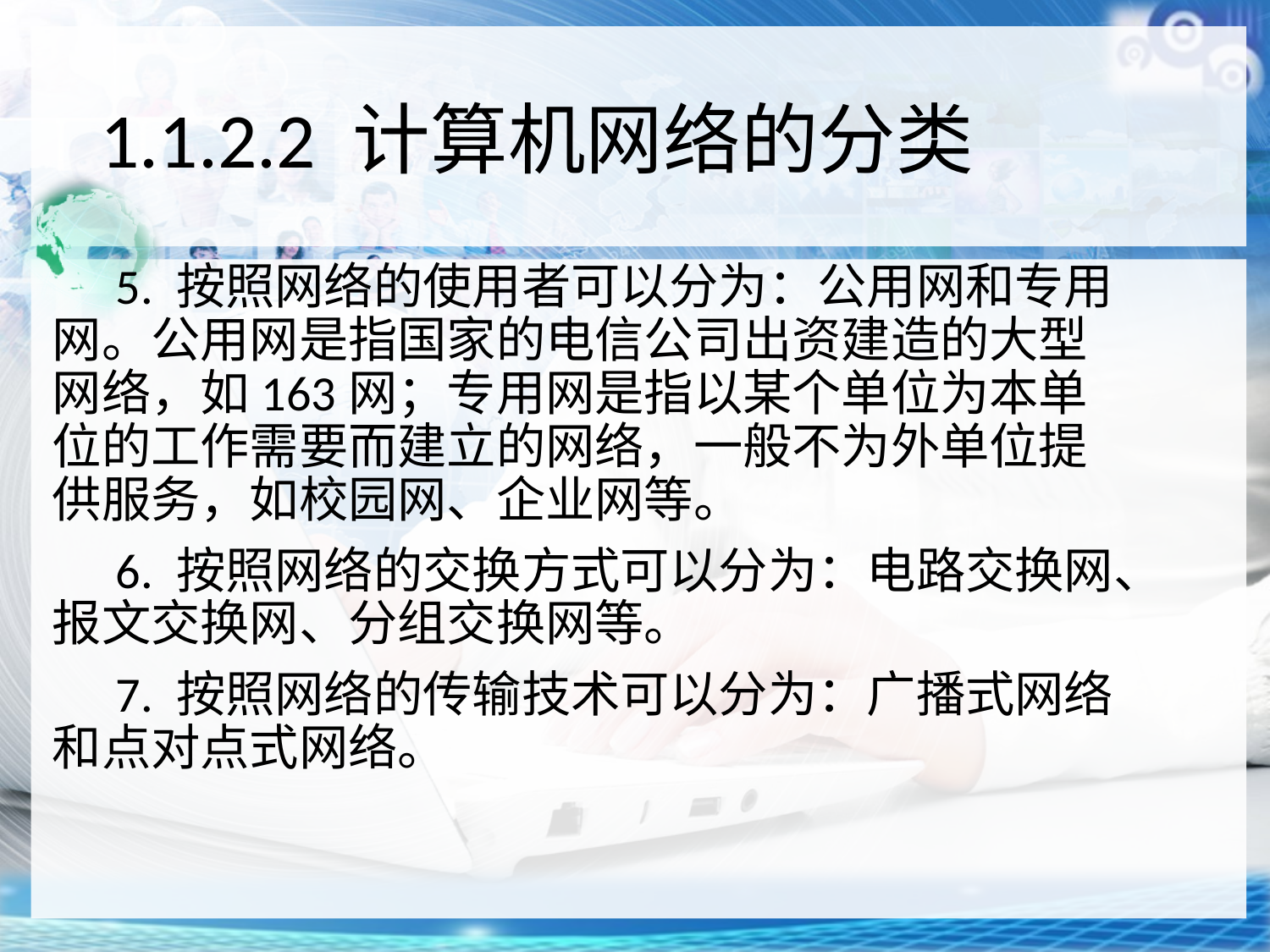

1.1.2.2 计算机网络的分类
5. 按照网络的使用者可以分为：公用网和专用网。公用网是指国家的电信公司出资建造的大型网络，如163网；专用网是指以某个单位为本单位的工作需要而建立的网络，一般不为外单位提供服务，如校园网、企业网等。
6. 按照网络的交换方式可以分为：电路交换网、报文交换网、分组交换网等。
7. 按照网络的传输技术可以分为：广播式网络和点对点式网络。